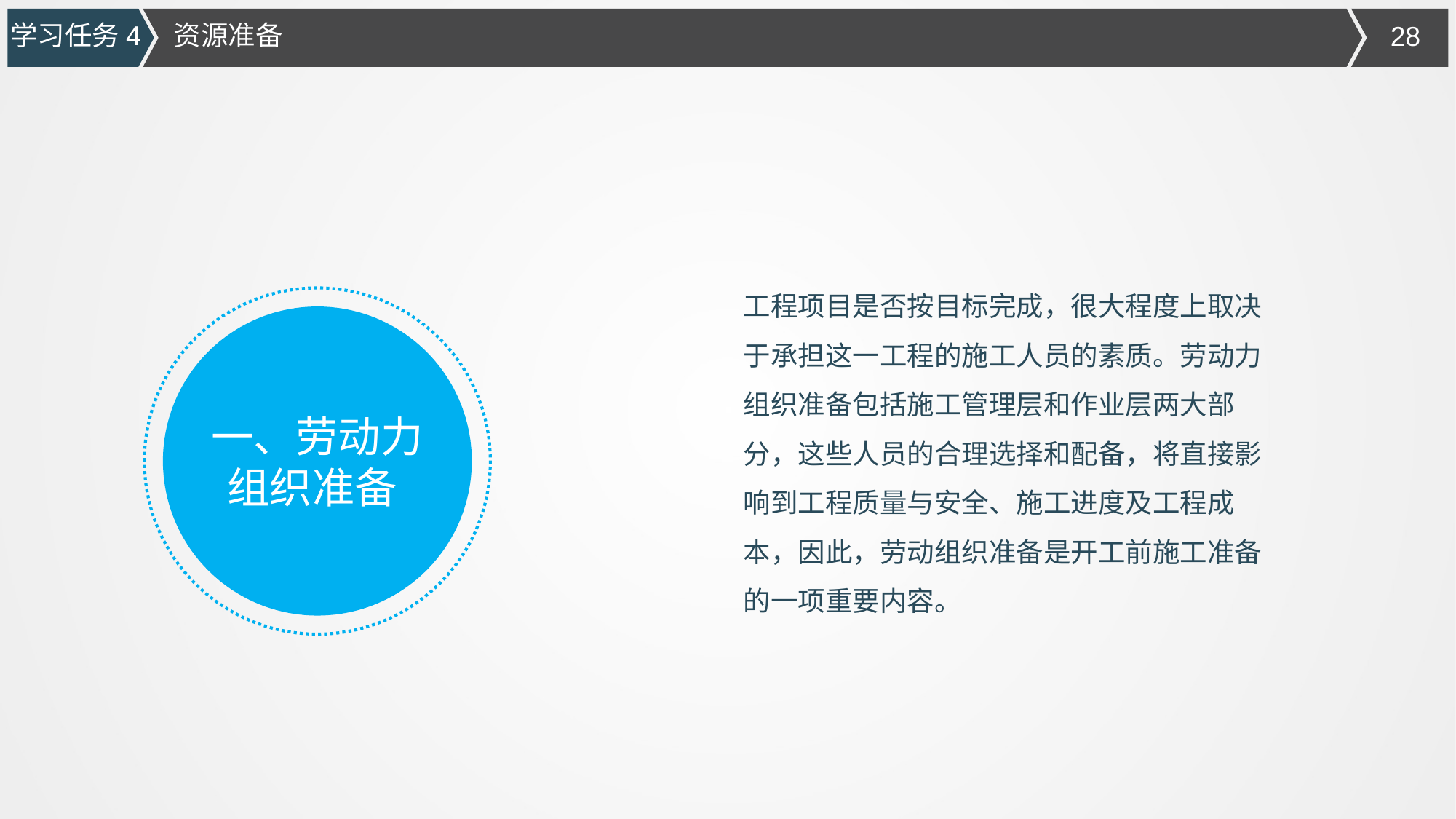

学习任务4
资源准备

工程项目是否按目标完成，很大程度上取决于承担这一工程的施工人员的素质。劳动力组织准备包括施工管理层和作业层两大部分，这些人员的合理选择和配备，将直接影响到工程质量与安全、施工进度及工程成本，因此，劳动组织准备是开工前施工准备的一项重要内容。

一、劳动力组织准备